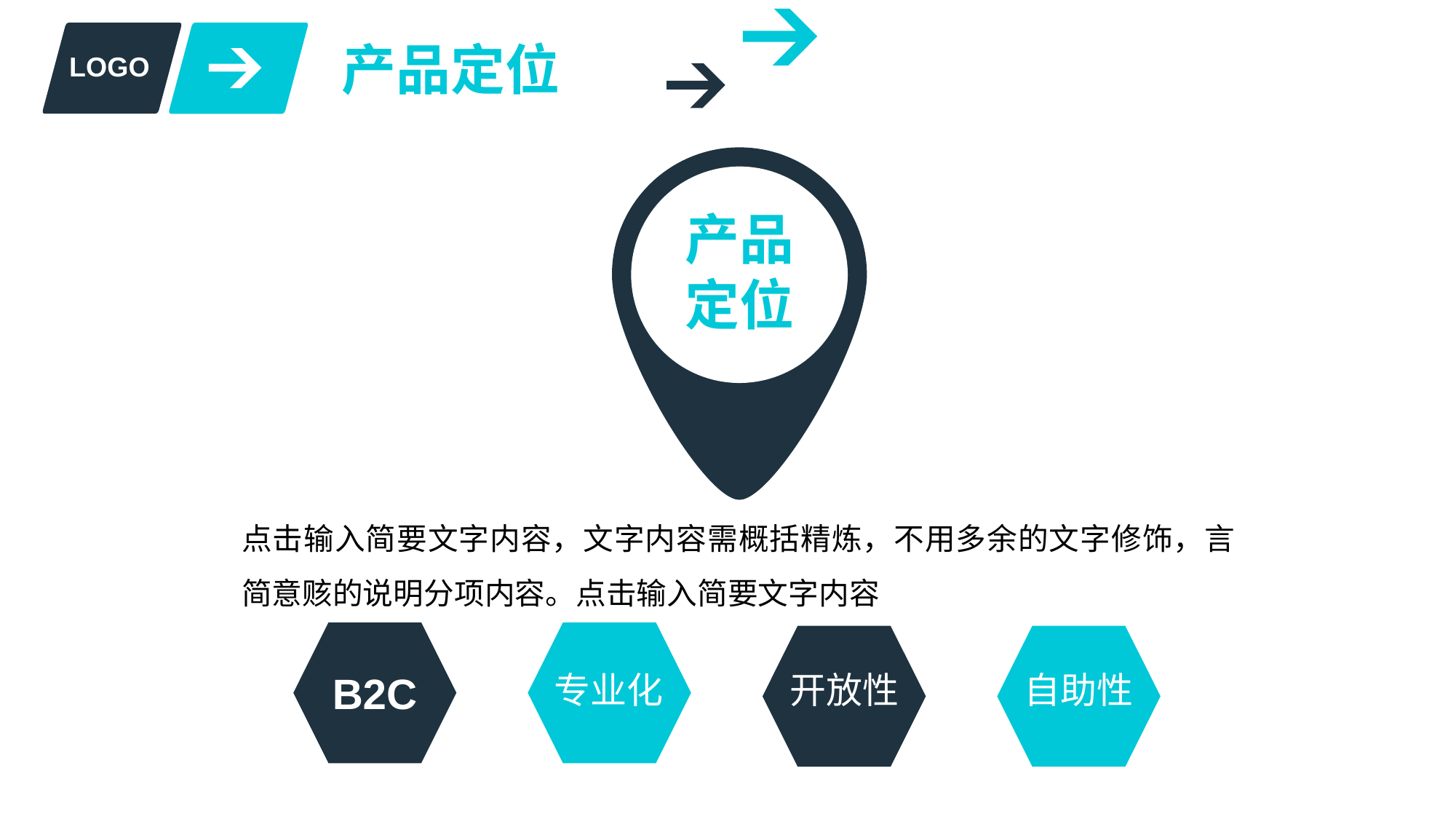

产品定位
LOGO

产品定位

点击输入简要文字内容，文字内容需概括精炼，不用多余的文字修饰，言   简意赅的说明分项内容。点击输入简要文字内容

B2C
专业化
开放性
自助性